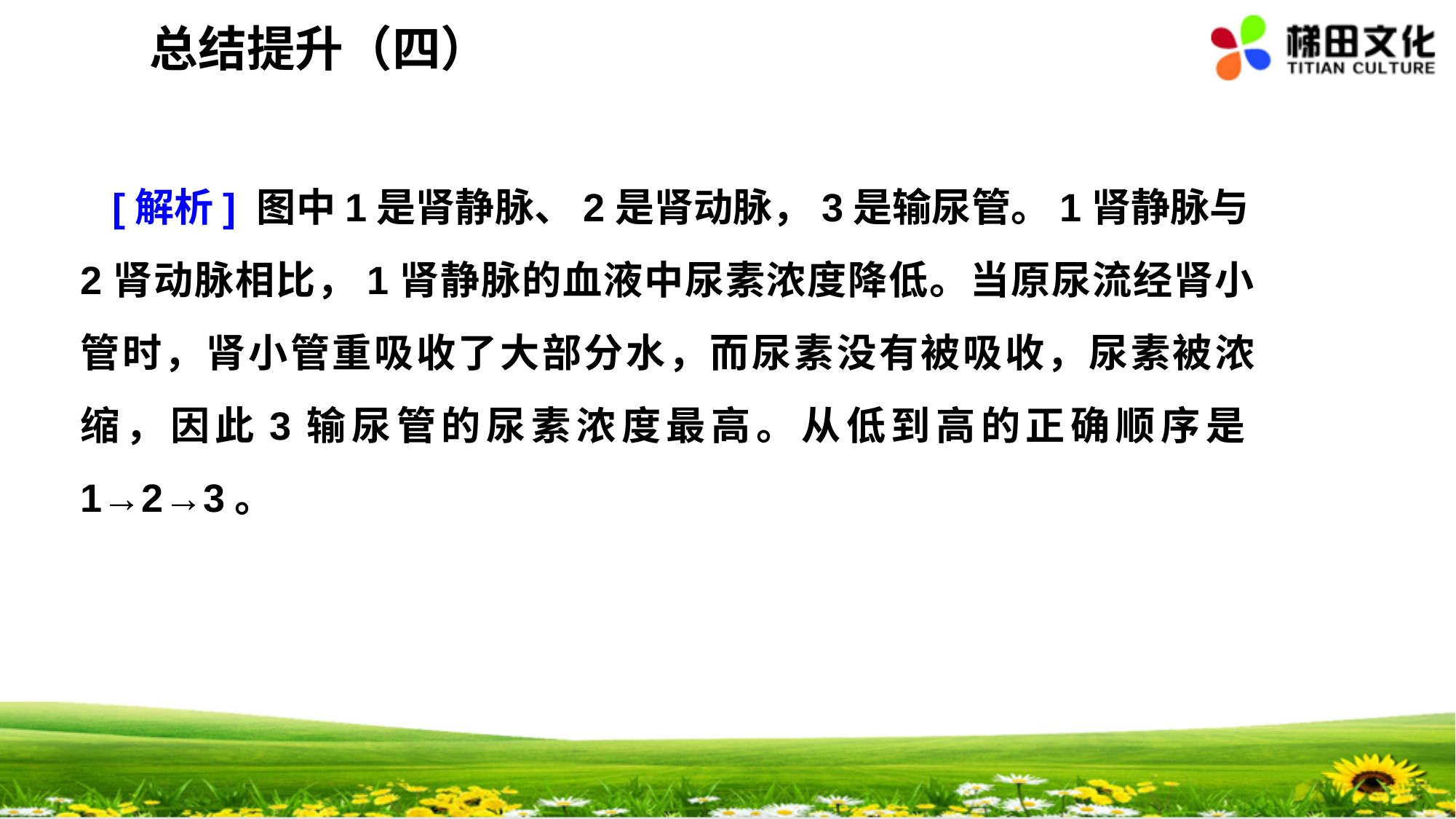

总结提升（四）
[解析] 图中1是肾静脉、2是肾动脉，3是输尿管。1肾静脉与2肾动脉相比，1肾静脉的血液中尿素浓度降低。当原尿流经肾小管时，肾小管重吸收了大部分水，而尿素没有被吸收，尿素被浓缩，因此3输尿管的尿素浓度最高。从低到高的正确顺序是1→2→3。